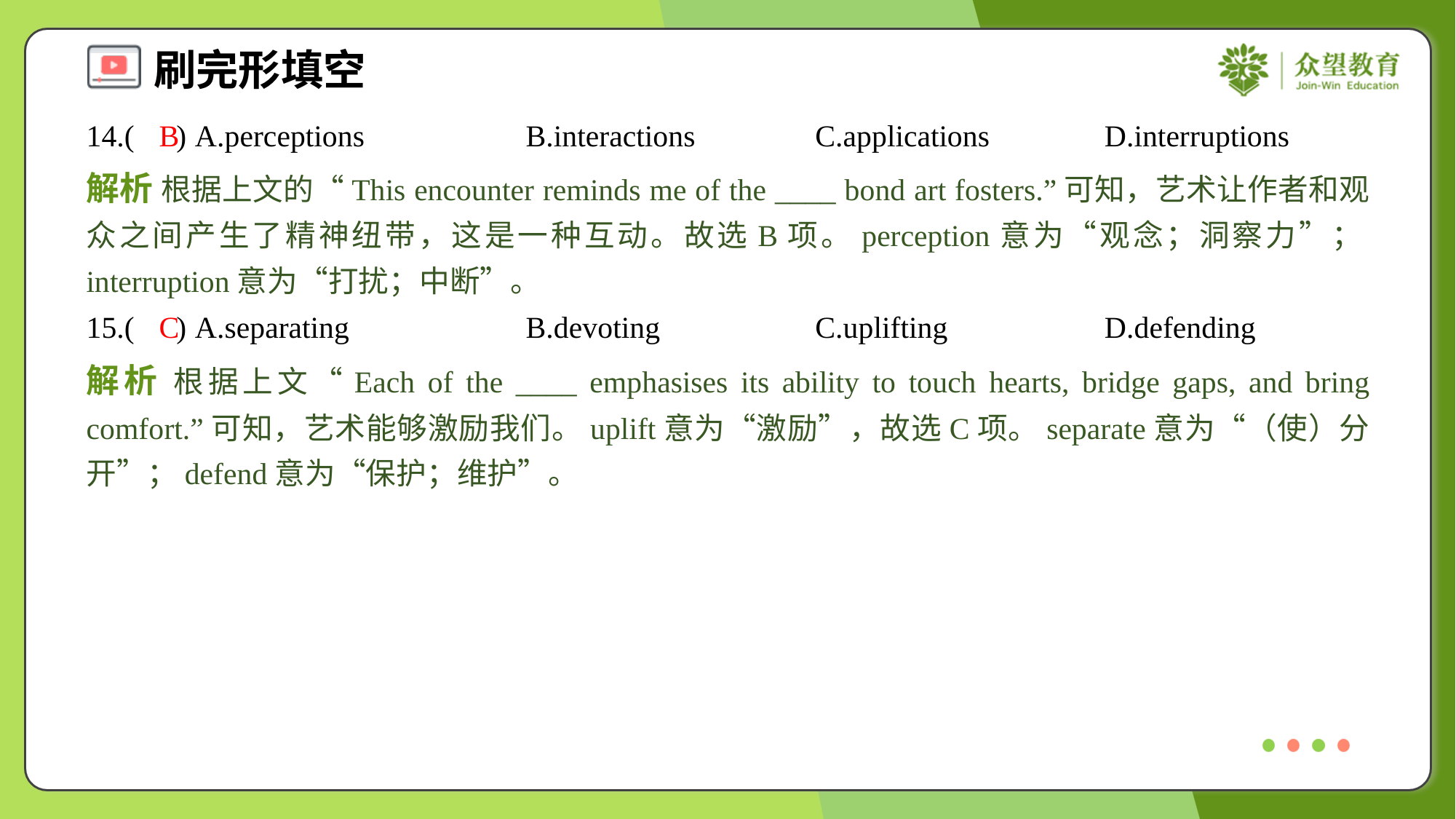

14.(     ) A.perceptions	B.interactions	C.applications	D.interruptions
B
解析 根据上文的“This encounter reminds me of the ____ bond art fosters.”可知，艺术让作者和观众之间产生了精神纽带，这是一种互动。故选B项。perception意为“观念；洞察力”；interruption意为“打扰；中断”。
15.(     ) A.separating	B.devoting	C.uplifting	D.defending
C
解析 根据上文“Each of the ____ emphasises its ability to touch hearts, bridge gaps, and bring comfort.”可知，艺术能够激励我们。uplift意为“激励”，故选C项。separate意为“（使）分开”；defend意为“保护；维护”。